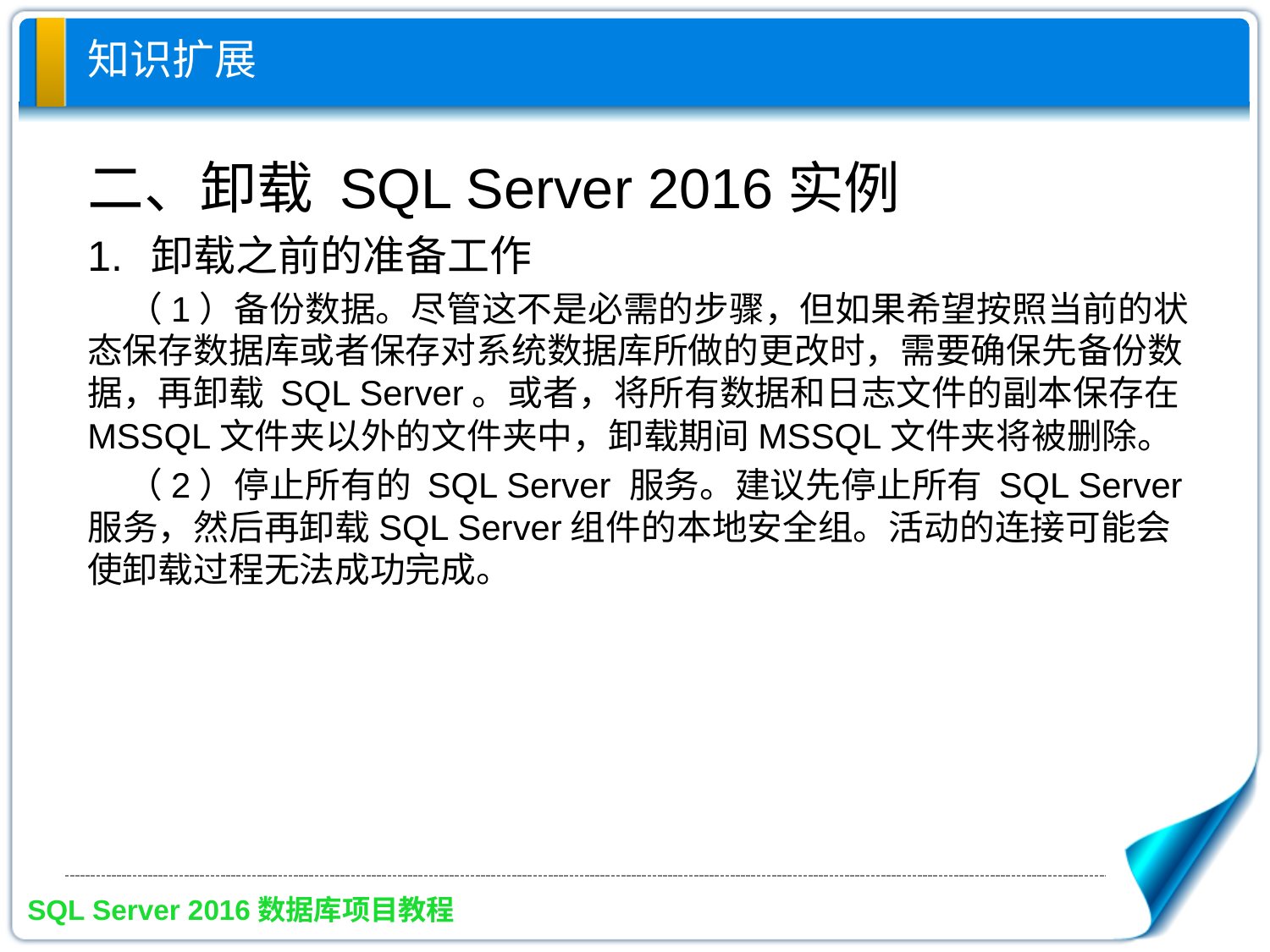

# 知识扩展
二、卸载 SQL Server 2016实例
卸载之前的准备工作
    （1）备份数据。尽管这不是必需的步骤，但如果希望按照当前的状态保存数据库或者保存对系统数据库所做的更改时，需要确保先备份数据，再卸载 SQL Server。或者，将所有数据和日志文件的副本保存在MSSQL文件夹以外的文件夹中，卸载期间MSSQL文件夹将被删除。
    （2）停止所有的 SQL Server 服务。建议先停止所有 SQL Server 服务，然后再卸载SQL Server组件的本地安全组。活动的连接可能会使卸载过程无法成功完成。